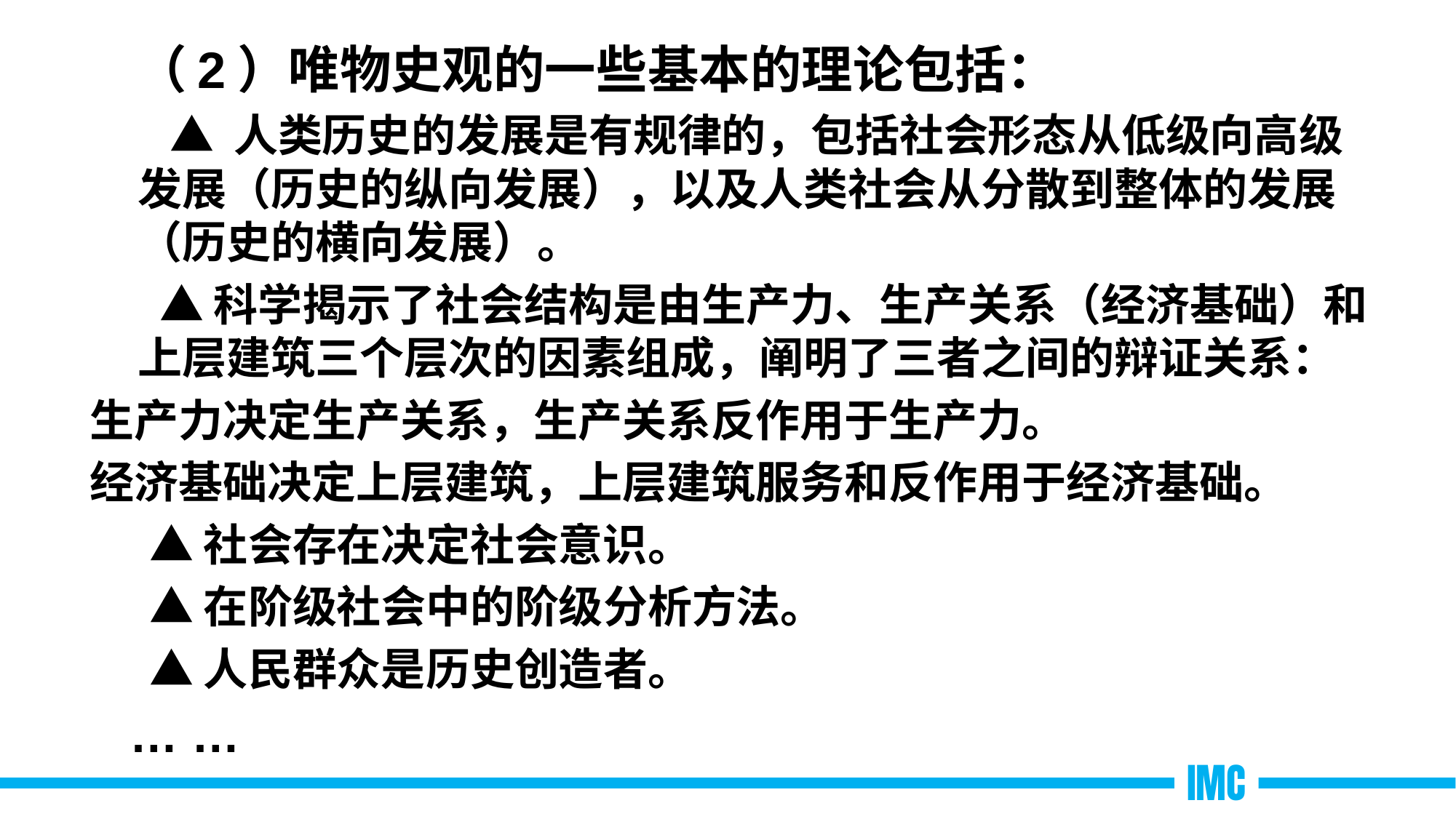

#
   （2）唯物史观的一些基本的理论包括：
        ▲ 人类历史的发展是有规律的，包括社会形态从低级向高级发展（历史的纵向发展），以及人类社会从分散到整体的发展（历史的横向发展）。
       ▲科学揭示了社会结构是由生产力、生产关系（经济基础）和上层建筑三个层次的因素组成，阐明了三者之间的辩证关系：
生产力决定生产关系，生产关系反作用于生产力。
经济基础决定上层建筑，上层建筑服务和反作用于经济基础。
      ▲社会存在决定社会意识。
      ▲在阶级社会中的阶级分析方法。
      ▲人民群众是历史创造者。
   … …